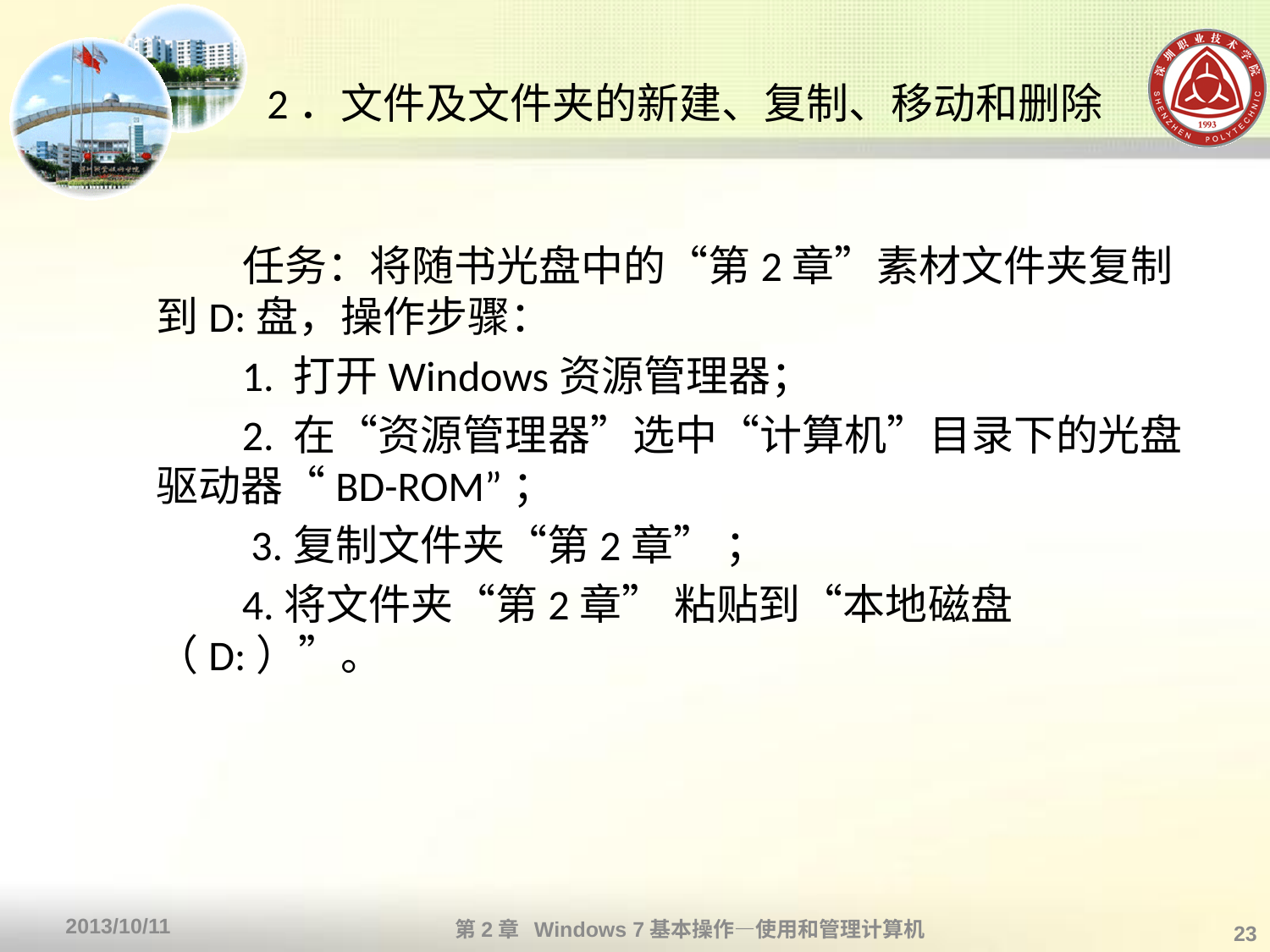

# 2．文件及文件夹的新建、复制、移动和删除
        任务：将随书光盘中的“第2章”素材文件夹复制到D:盘，操作步骤：
         1. 打开Windows资源管理器；
         2. 在“资源管理器”选中“计算机”目录下的光盘驱动器“BD-ROM”；
　　3.复制文件夹“第2章” ；
         4.将文件夹“第2章” 粘贴到“本地磁盘（D:）”。
第2章  Windows 7基本操作—使用和管理计算机
2013/10/11
23